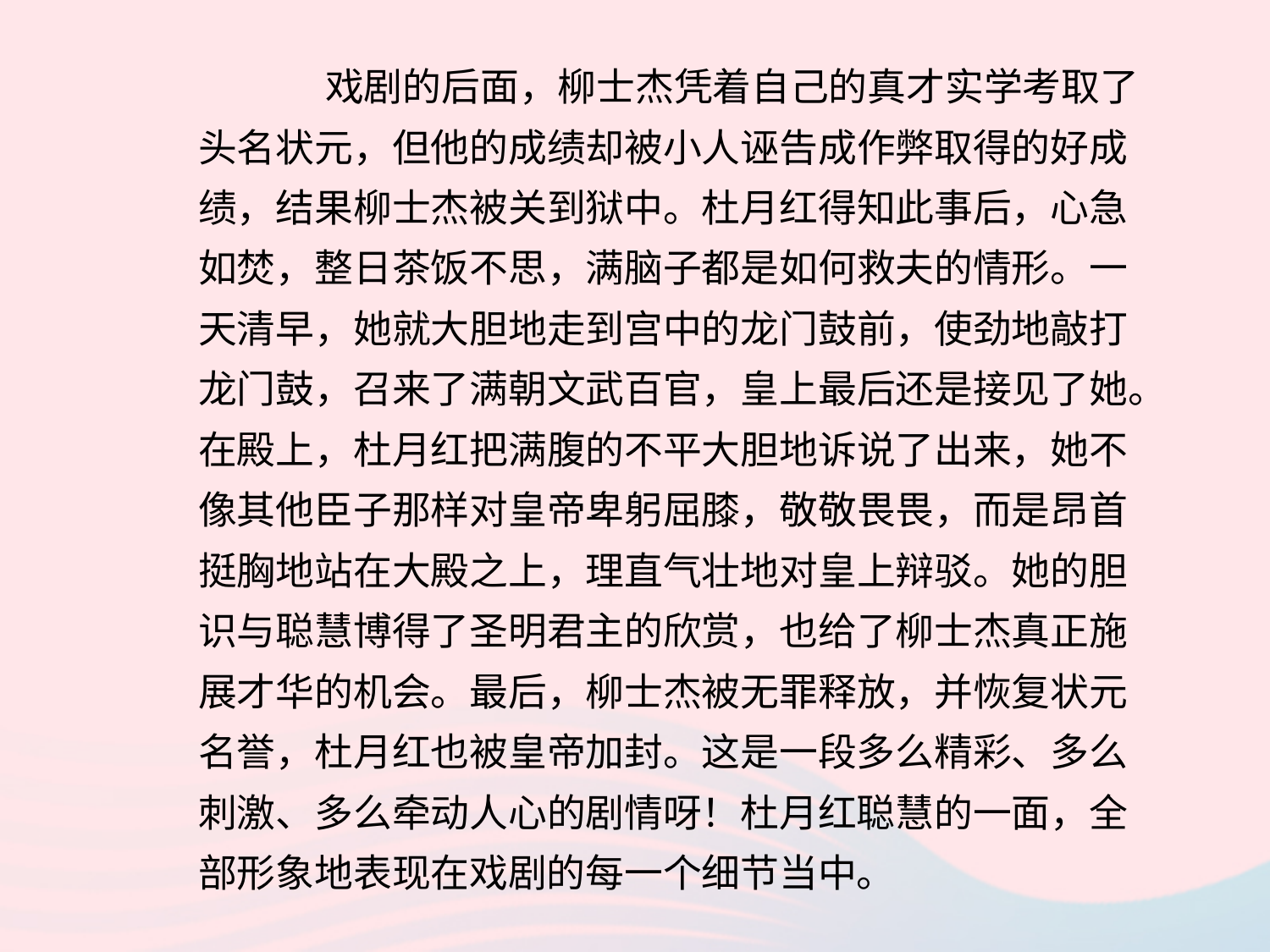

戏剧的后面，柳士杰凭着自己的真才实学考取了头名状元，但他的成绩却被小人诬告成作弊取得的好成绩，结果柳士杰被关到狱中。杜月红得知此事后，心急如焚，整日茶饭不思，满脑子都是如何救夫的情形。一天清早，她就大胆地走到宫中的龙门鼓前，使劲地敲打龙门鼓，召来了满朝文武百官，皇上最后还是接见了她。在殿上，杜月红把满腹的不平大胆地诉说了出来，她不像其他臣子那样对皇帝卑躬屈膝，敬敬畏畏，而是昂首挺胸地站在大殿之上，理直气壮地对皇上辩驳。她的胆识与聪慧博得了圣明君主的欣赏，也给了柳士杰真正施展才华的机会。最后，柳士杰被无罪释放，并恢复状元名誉，杜月红也被皇帝加封。这是一段多么精彩、多么刺激、多么牵动人心的剧情呀！杜月红聪慧的一面，全部形象地表现在戏剧的每一个细节当中。